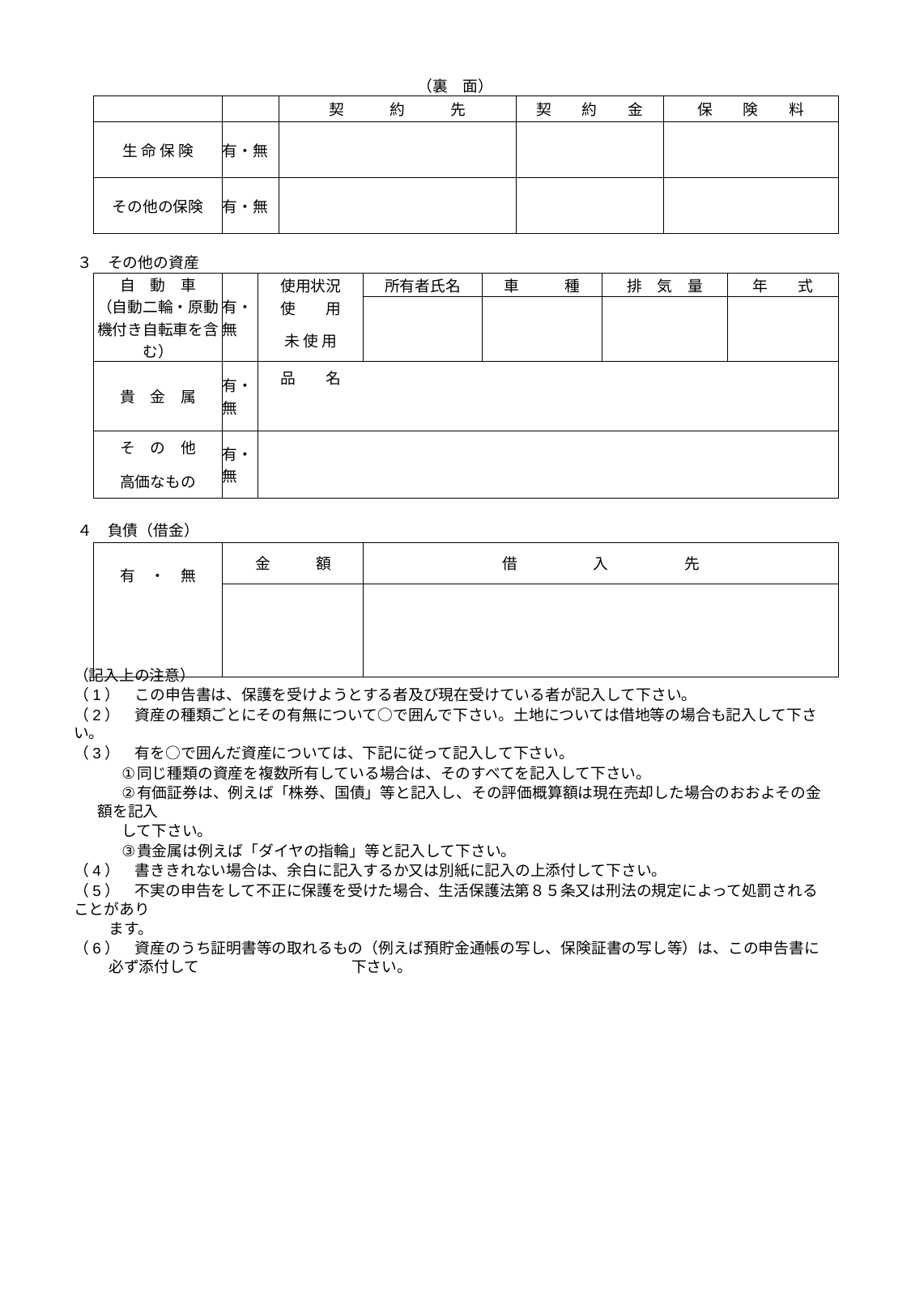

| （裏　面） |  |  |  |  |  |  |  |  |  |  |
| --- | --- | --- | --- | --- | --- | --- | --- | --- | --- | --- |
|  |  |  |  | 契　　　約　　　先 |  |  | 契　　約　　金 |  | 保　　険　　料 |  |
|  | 生 命 保 険 | 有・無 |  |  |  |  |  |  |  |  |
|  | その他の保険 | 有・無 |  |  |  |  |  |  |  |  |
|  |  |  |  |  |  |  |  |  |  |  |
| ３　その他の資産 |  |  |  |  |  |  |  |  |  |  |
|  | 自　動　車 （自動二輪・原動機付き自転車を含む） | 有・無 | 使用状況 |  | 所有者氏名 | 車　　　種 |  | 排　気　量 |  | 年　　式 |
|  | （自動二輪を含む） | 有・無 | 使　　用 |  |  |  |  |  |  |  |
|  |  |  | 未 使 用 |  |  |  |  |  |  |  |
|  | 貴　金　属 | 有・無 | 品　　名 |  |  |  |  |  |  |  |
|  | そ　の　他 | 有・無 |  |  |  |  |  |  |  |  |
|  | 高価なもの |  |  |  |  |  |  |  |  |  |
|  |  |  |  |  |  |  |  |  |  |  |
| ４　負債（借金） |  |  |  |  |  |  |  |  |  |  |
|  | 有　・　無 | 金　　　額 |  |  | 借　　　　　入　　　　　先 |  |  |  |  |  |
|  |  |  |  |  |  |  |  |  |  |  |
（記入上の注意）
（1）　この申告書は、保護を受けようとする者及び現在受けている者が記入して下さい。
（2）　資産の種類ごとにその有無について○で囲んで下さい。土地については借地等の場合も記入して下さい。
（3）　有を○で囲んだ資産については、下記に従って記入して下さい。
同じ種類の資産を複数所有している場合は、そのすべてを記入して下さい。
有価証券は、例えば「株券、国債」等と記入し、その評価概算額は現在売却した場合のおおよその金額を記入
して下さい。
貴金属は例えば「ダイヤの指輪」等と記入して下さい。
（4）　書ききれない場合は、余白に記入するか又は別紙に記入の上添付して下さい。
（5）　不実の申告をして不正に保護を受けた場合、生活保護法第８５条又は刑法の規定によって処罰されることがあり
ます。
（6）　資産のうち証明書等の取れるもの（例えば預貯金通帳の写し、保険証書の写し等）は、この申告書に必ず添付して　　　　　　　　　　下さい。